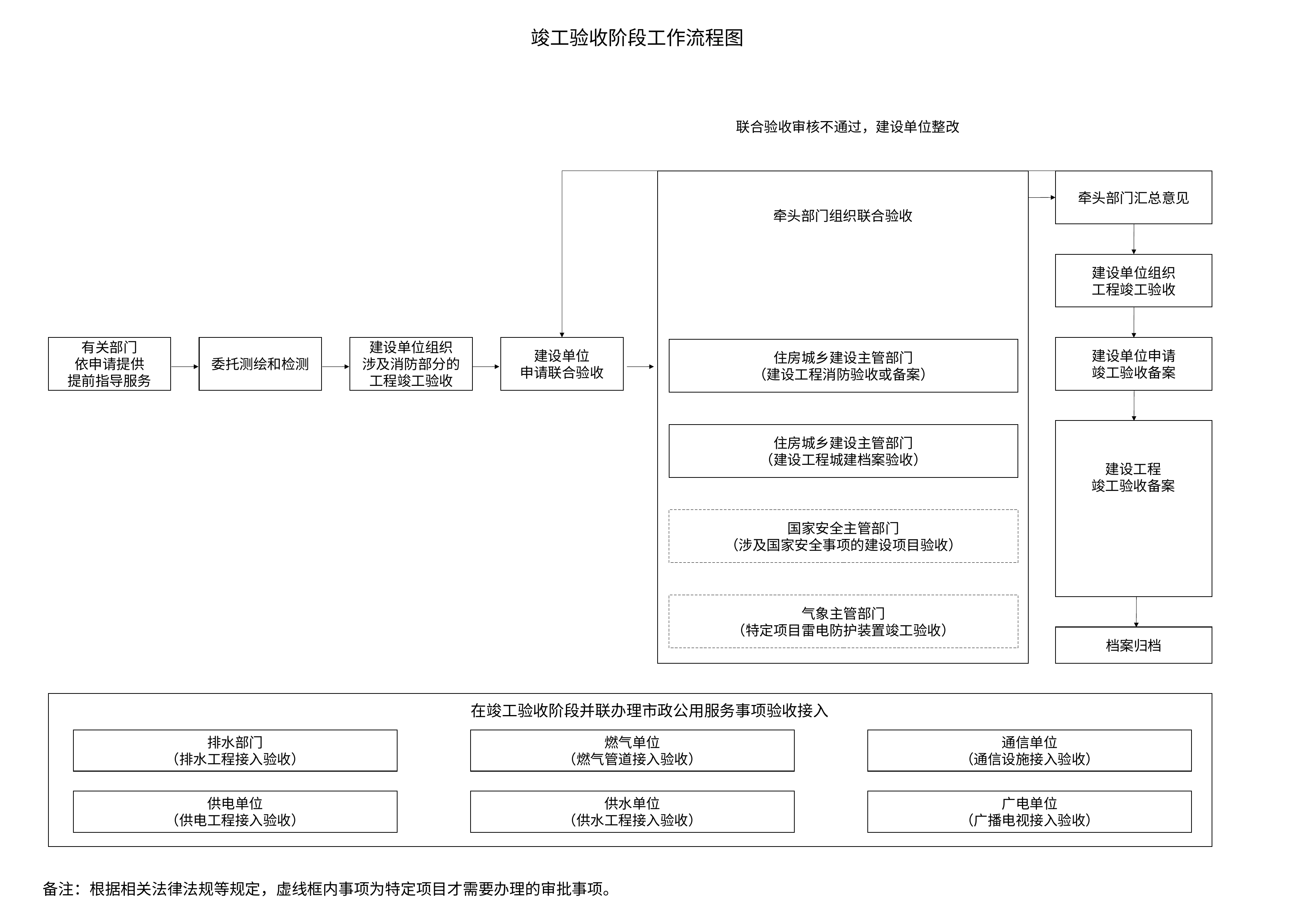

竣工验收阶段工作流程图
联合验收审核不通过，建设单位整改

牵头部门汇总意见
牵头部门组织联合验收
建设单位组织
工程竣工验收
有关部门
依申请提供
提前指导服务
委托测绘和检测
建设单位组织
涉及消防部分的工程竣工验收
建设单位
申请联合验收
建设单位申请
竣工验收备案
住房城乡建设主管部门
（建设工程消防验收或备案）

住房城乡建设主管部门
（建设工程城建档案验收）
建设工程
竣工验收备案
国家安全主管部门
（涉及国家安全事项的建设项目验收）
气象主管部门
（特定项目雷电防护装置竣工验收）
档案归档

在竣工验收阶段并联办理市政公用服务事项验收接入
排水部门
（排水工程接入验收）
燃气单位
（燃气管道接入验收）
通信单位
（通信设施接入验收）
供电单位
（供电工程接入验收）
供水单位
（供水工程接入验收）
广电单位
（广播电视接入验收）
备注：根据相关法律法规等规定，虚线框内事项为特定项目才需要办理的审批事项。